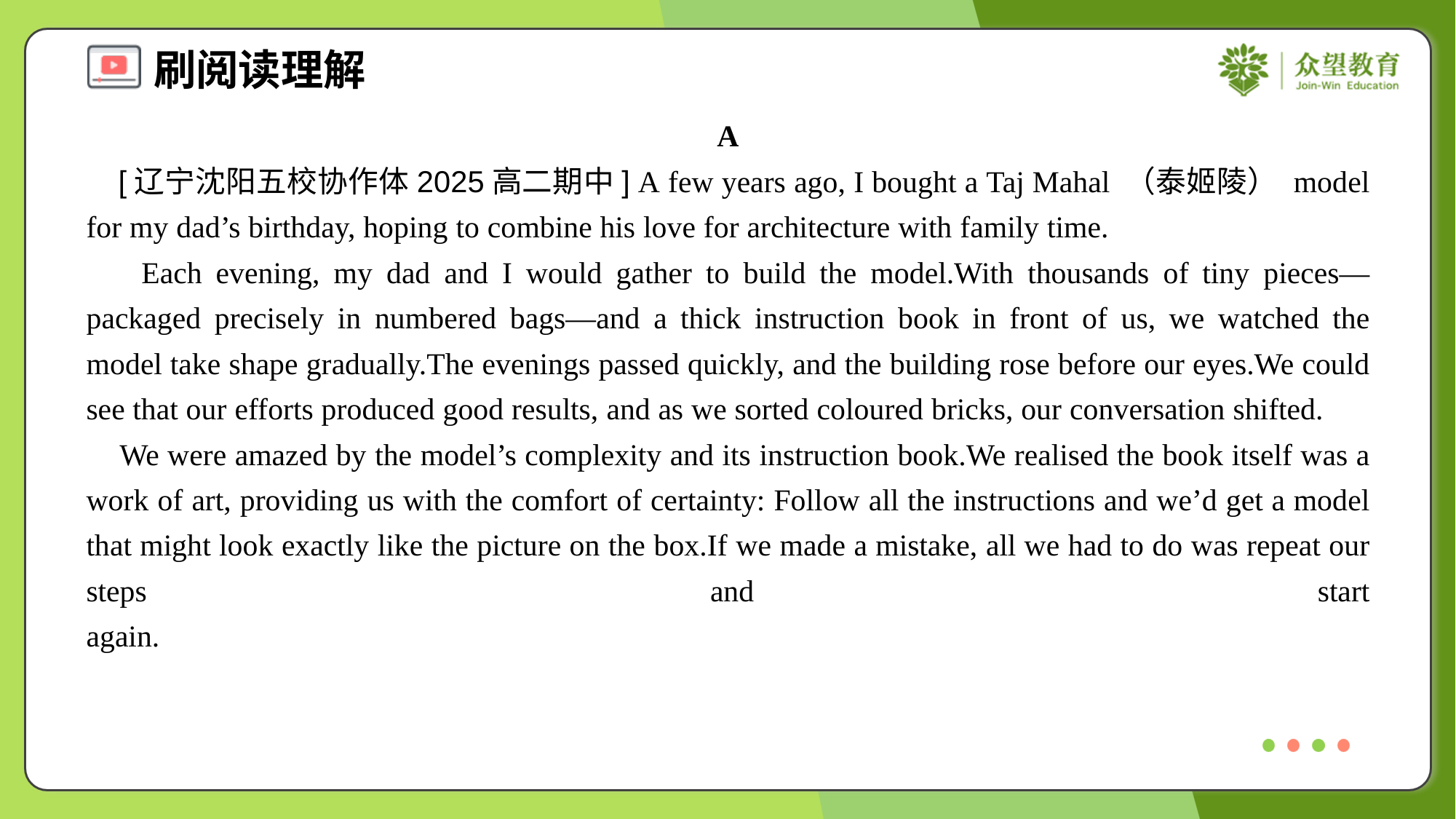

A
    [辽宁沈阳五校协作体2025高二期中] A few years ago, I bought a Taj Mahal （泰姬陵） model for my dad’s birthday, hoping to combine his love for architecture with family time.
    Each evening, my dad and I would gather to build the model.With thousands of tiny pieces—packaged precisely in numbered bags—and a thick instruction book in front of us, we watched the model take shape gradually.The evenings passed quickly, and the building rose before our eyes.We could see that our efforts produced good results, and as we sorted coloured bricks, our conversation shifted.
    We were amazed by the model’s complexity and its instruction book.We realised the book itself was a work of art, providing us with the comfort of certainty: Follow all the instructions and we’d get a model that might look exactly like the picture on the box.If we made a mistake, all we had to do was repeat our steps and start again.#1.3